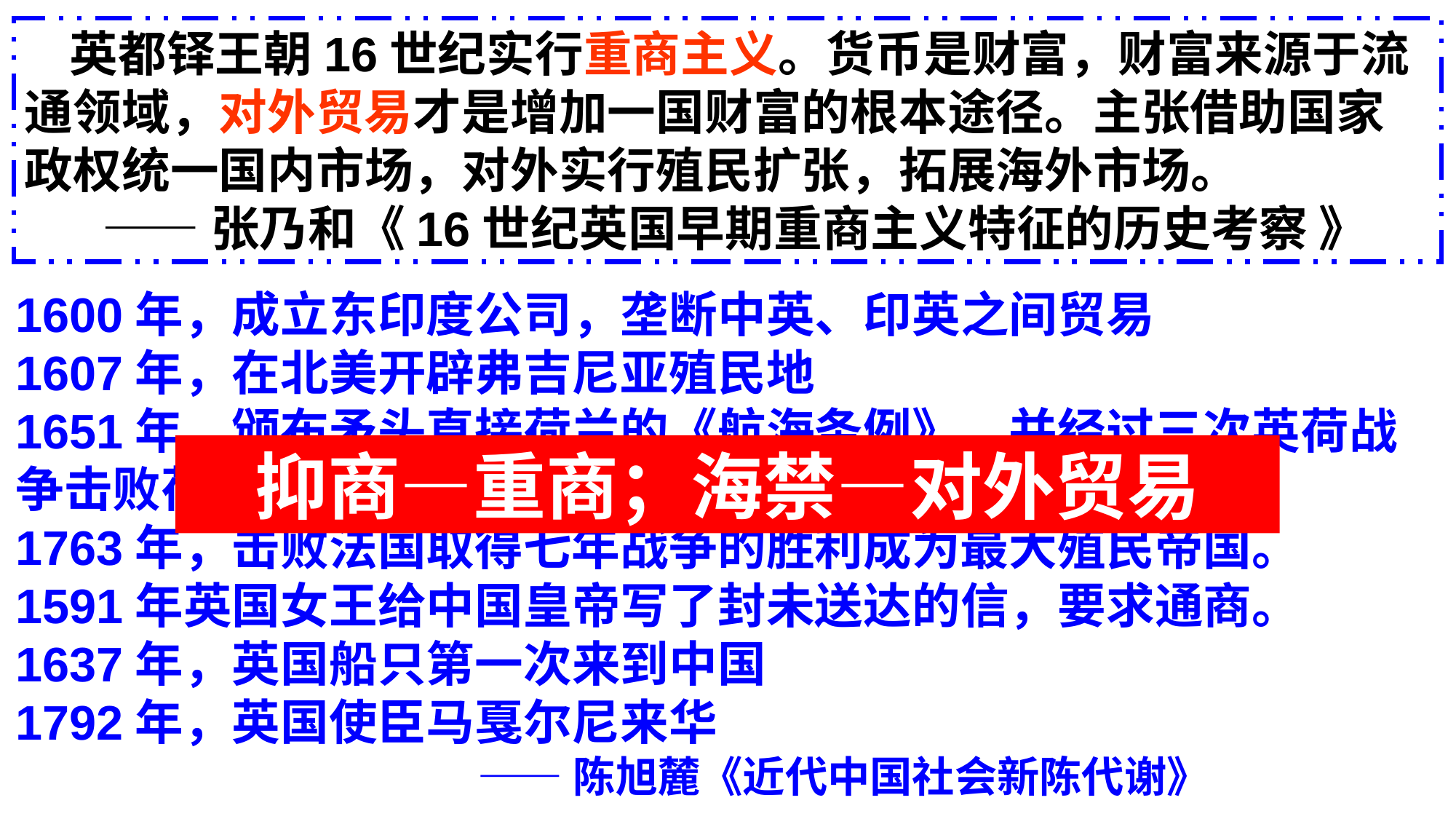

英都铎王朝16世纪实行重商主义。货币是财富，财富来源于流通领域，对外贸易才是增加一国财富的根本途径。主张借助国家政权统一国内市场，对外实行殖民扩张，拓展海外市场。
       ——张乃和《16世纪英国早期重商主义特征的历史考察 》
1600年，成立东印度公司，垄断中英、印英之间贸易
1607年，在北美开辟弗吉尼亚殖民地
1651年，颁布矛头直接荷兰的《航海条例》，并经过三次英荷战争击败荷兰。
1763年，击败法国取得七年战争的胜利成为最大殖民帝国。
1591年英国女王给中国皇帝写了封未送达的信，要求通商。
1637年，英国船只第一次来到中国
1792年，英国使臣马戛尔尼来华
                                                ——陈旭麓《近代中国社会新陈代谢》
抑商—重商；海禁—对外贸易